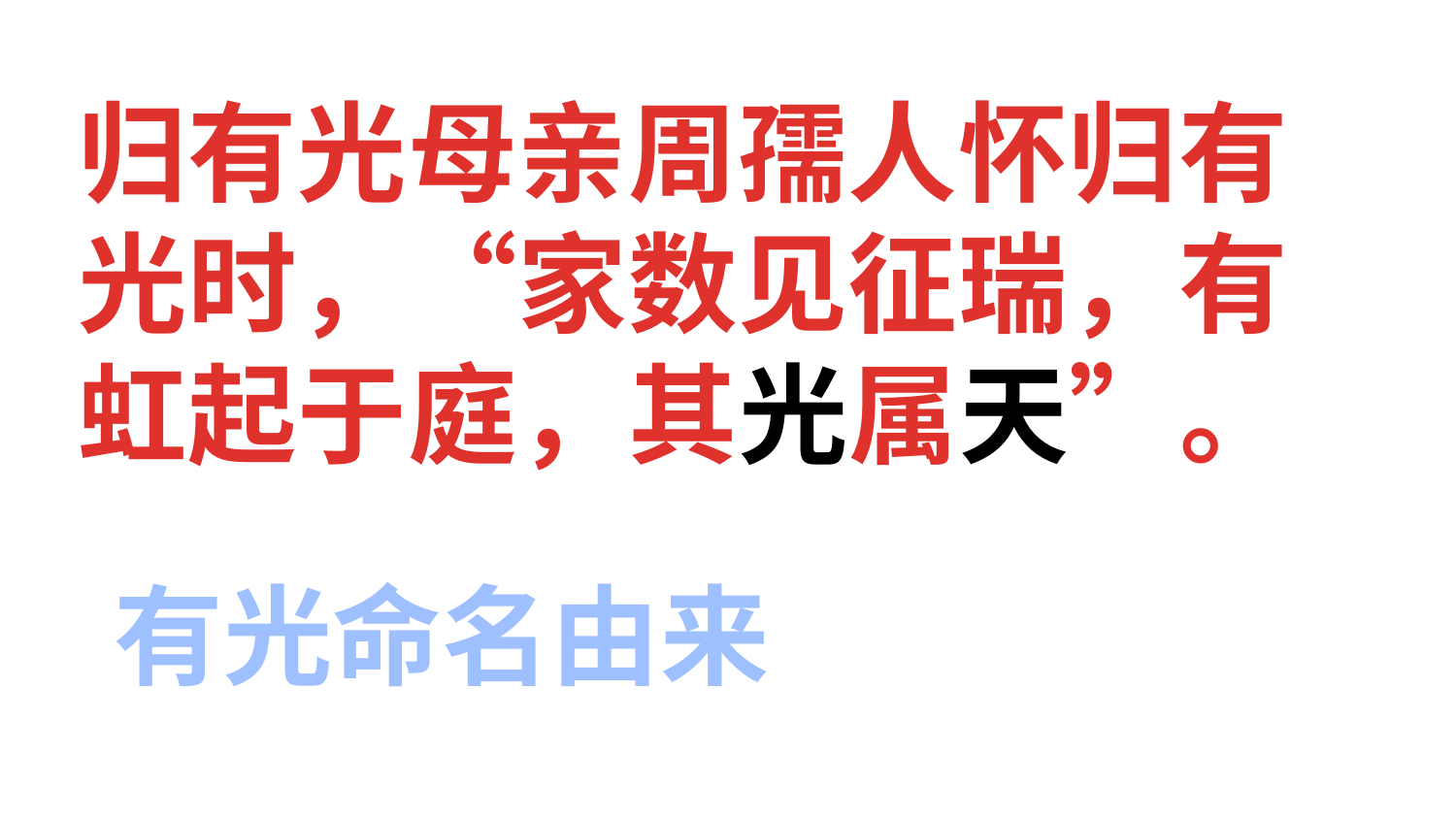

归有光母亲周孺人怀归有光时，“家数见征瑞，有虹起于庭，其光属天”。

有光命名由来